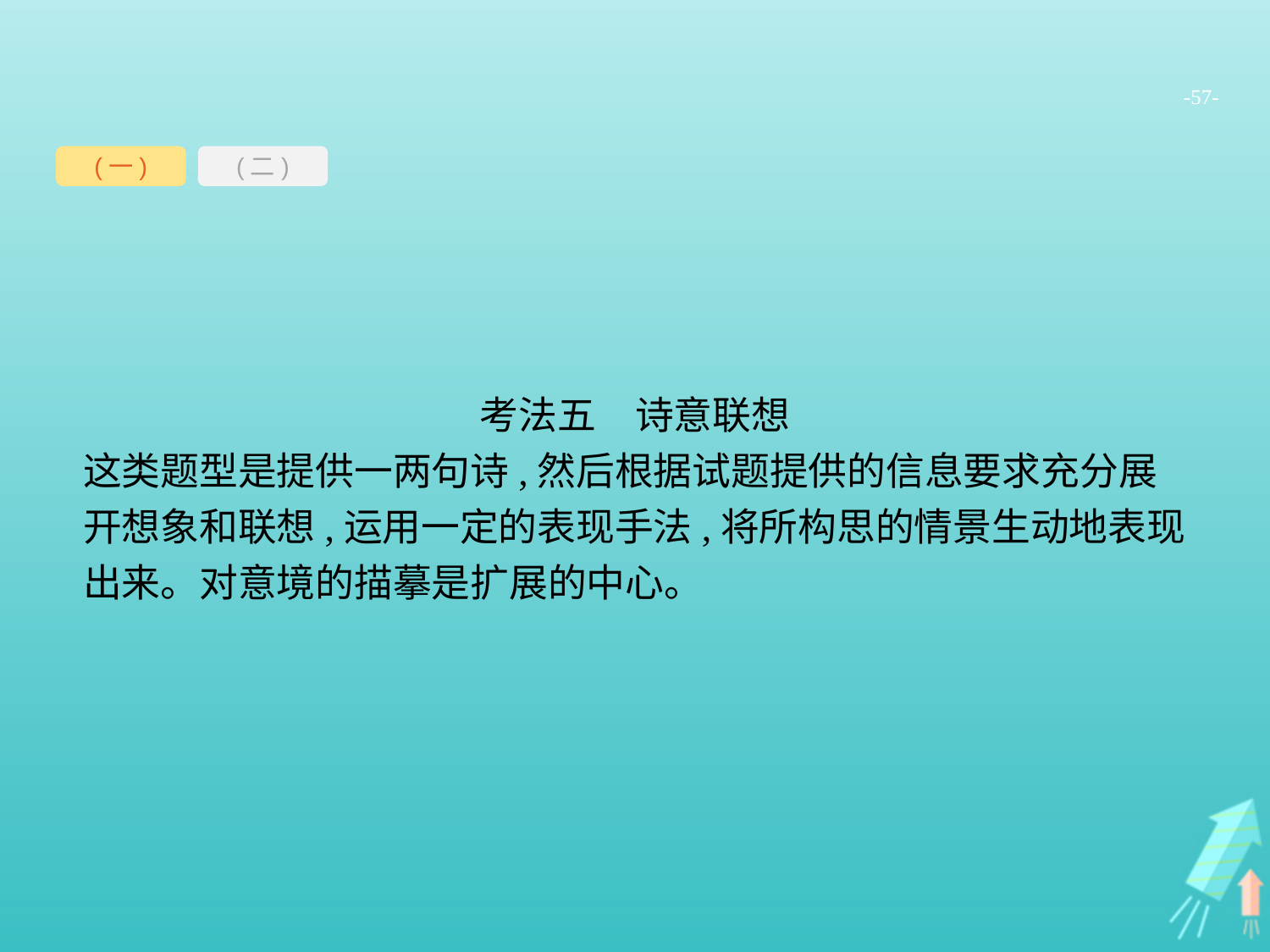

-57-
(一)
(二)
考法五　诗意联想
这类题型是提供一两句诗,然后根据试题提供的信息要求充分展开想象和联想,运用一定的表现手法,将所构思的情景生动地表现出来。对意境的描摹是扩展的中心。